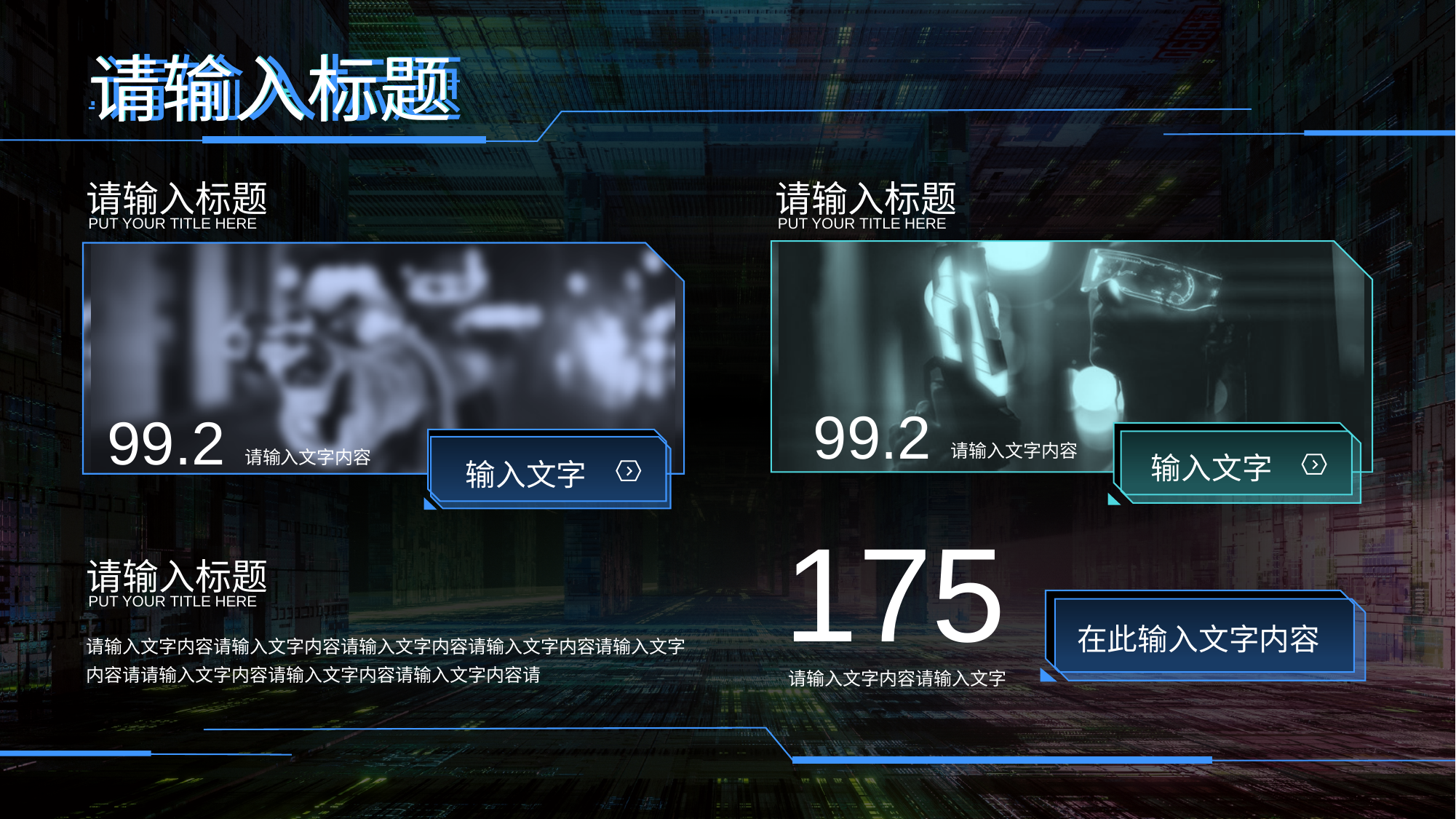

请输入标题
请输入标题
请输入标题

请输入标题
put your title here
请输入标题
put your title here

99.2
99.2

请输入文字内容

输入文字

请输入文字内容
输入文字

175
请输入标题
put your title here

在此输入文字内容
请输入文字内容请输入文字内容请输入文字内容请输入文字内容请输入文字内容请请输入文字内容请输入文字内容请输入文字内容请
请输入文字内容请输入文字